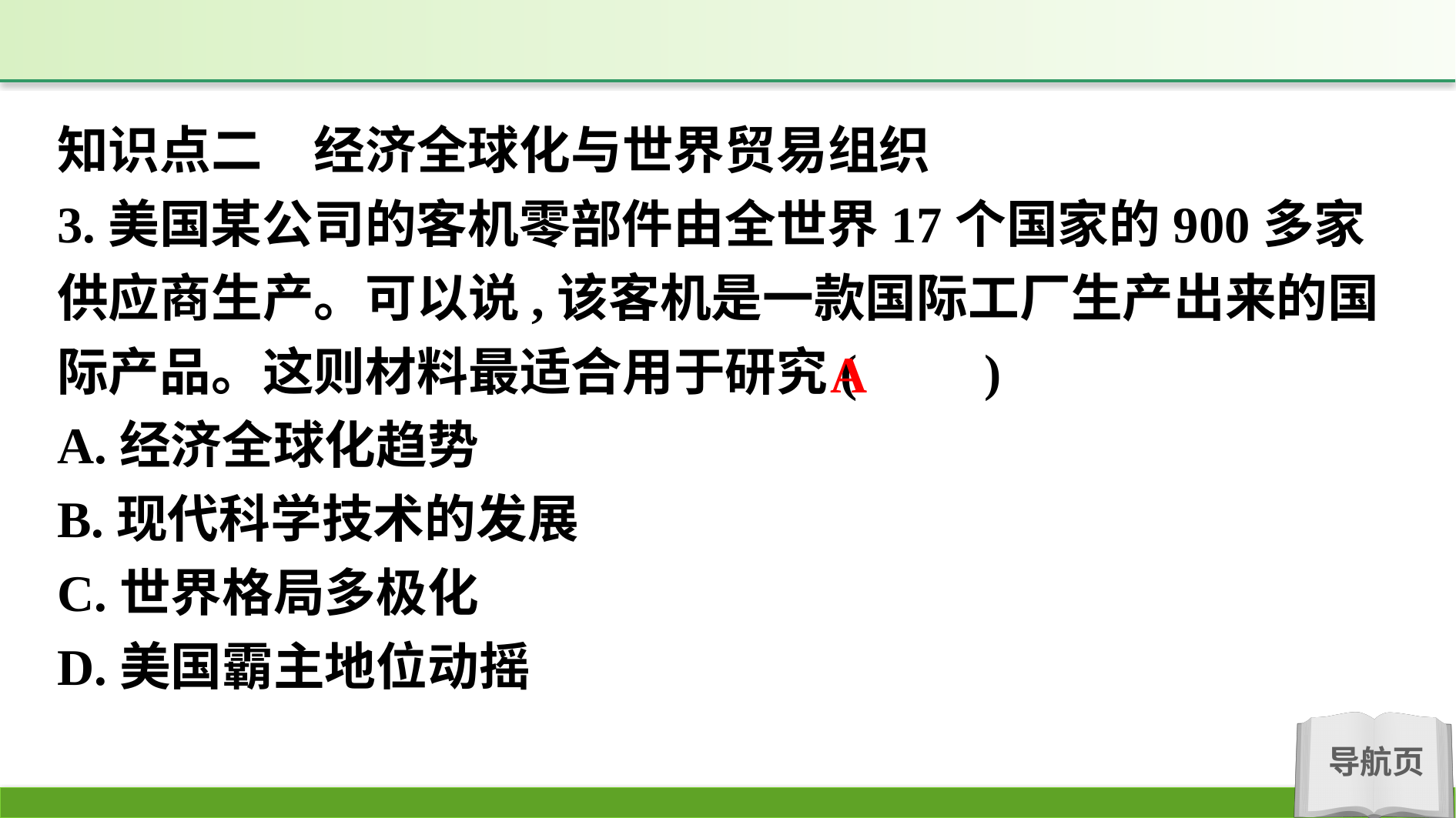

知识点二　经济全球化与世界贸易组织
3.美国某公司的客机零部件由全世界17个国家的900多家供应商生产。可以说,该客机是一款国际工厂生产出来的国际产品。这则材料最适合用于研究(　　)
A.经济全球化趋势
B.现代科学技术的发展
C.世界格局多极化
D.美国霸主地位动摇
A